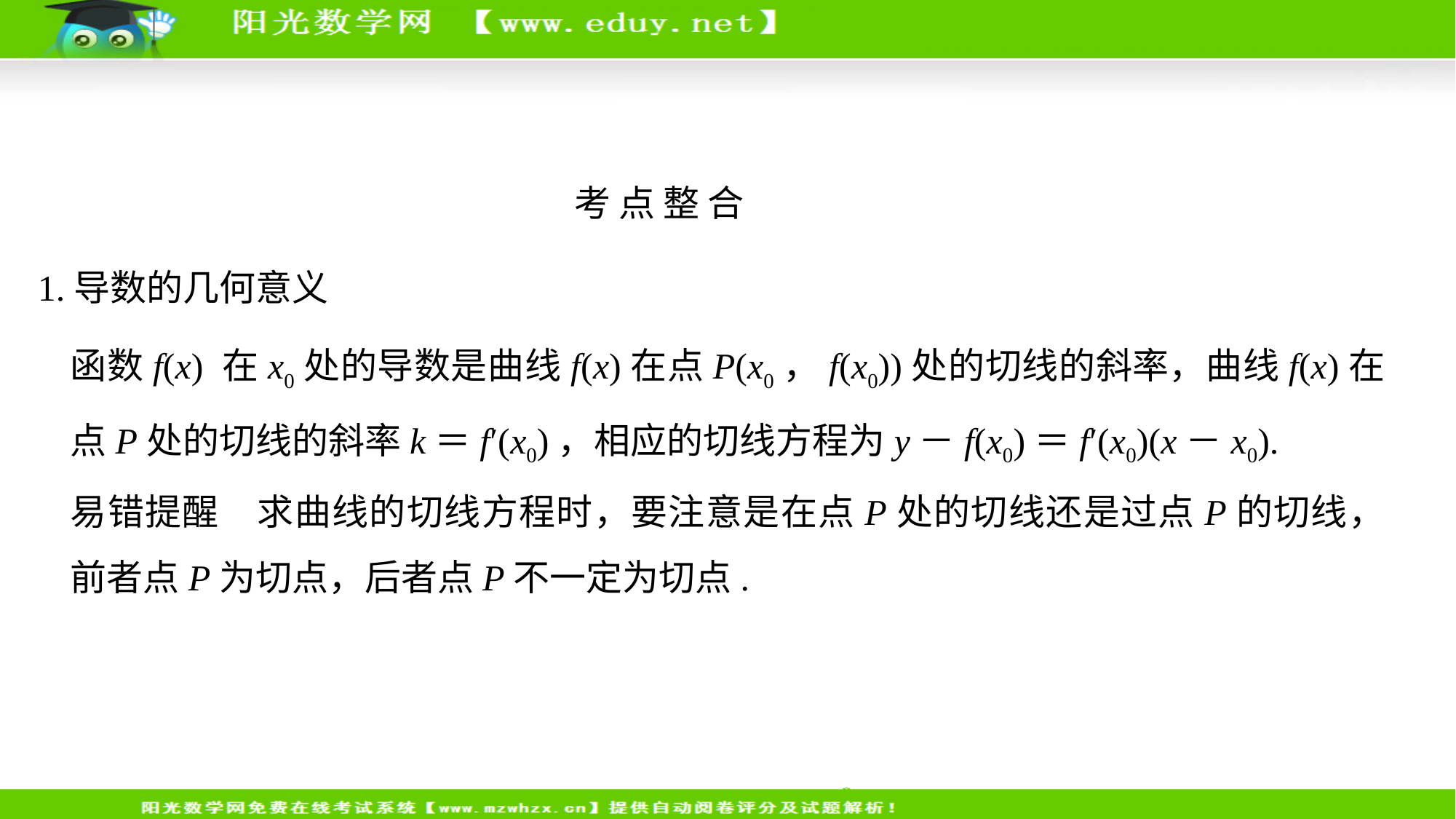

考 点 整 合
1.导数的几何意义
函数f(x) 在x0处的导数是曲线f(x)在点P(x0，f(x0))处的切线的斜率，曲线f(x)在点P处的切线的斜率k＝f′(x0)，相应的切线方程为y－f(x0)＝f′(x0)(x－x0).
易错提醒　求曲线的切线方程时，要注意是在点P处的切线还是过点P的切线，前者点P为切点，后者点P不一定为切点.